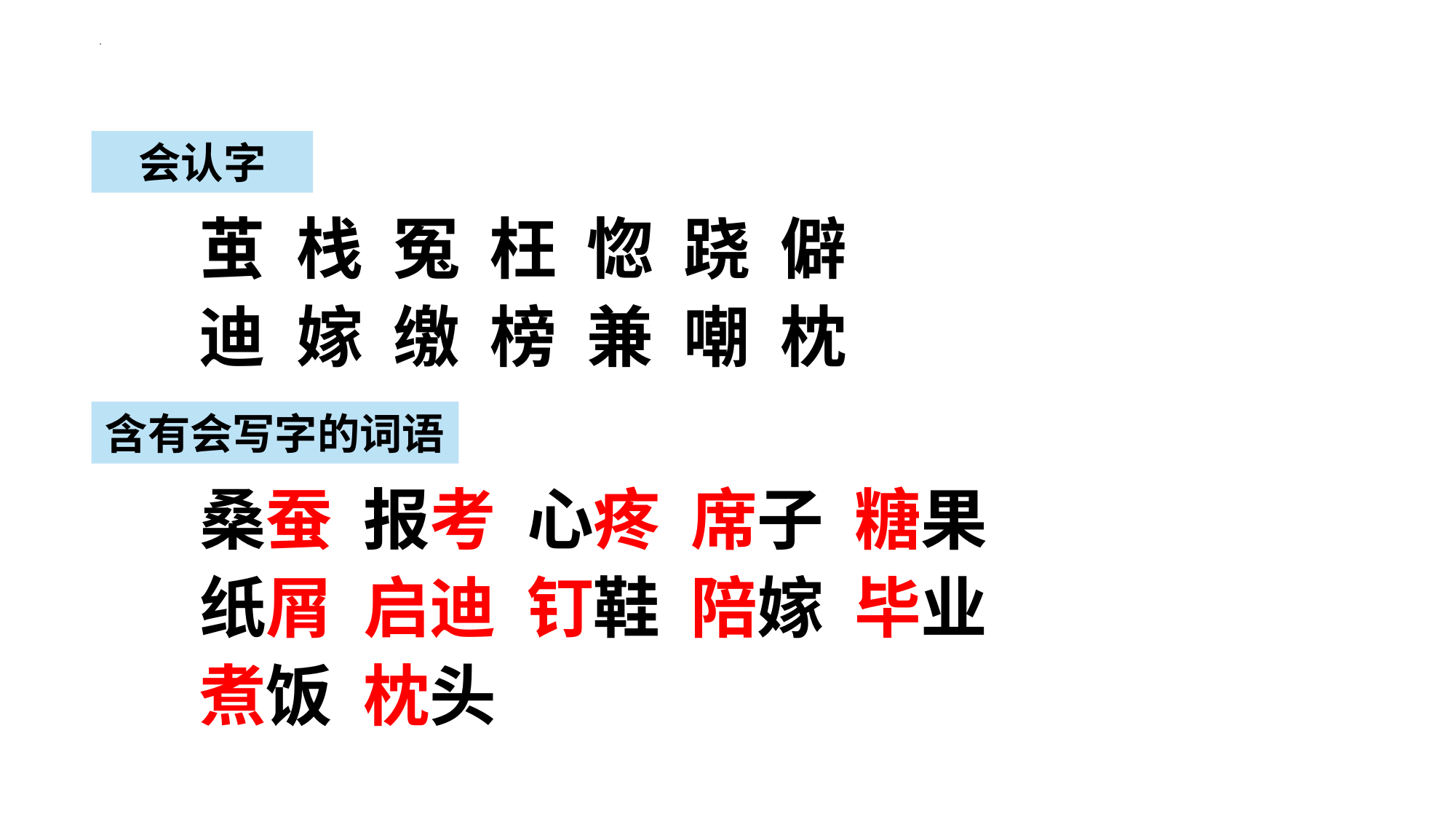

会认字
茧  栈  冤  枉  惚  跷  僻
迪  嫁  缴  榜  兼  嘲  枕
含有会写字的词语
桑蚕  报考  心疼  席子  糖果
纸屑  启迪  钉鞋  陪嫁  毕业
煮饭  枕头